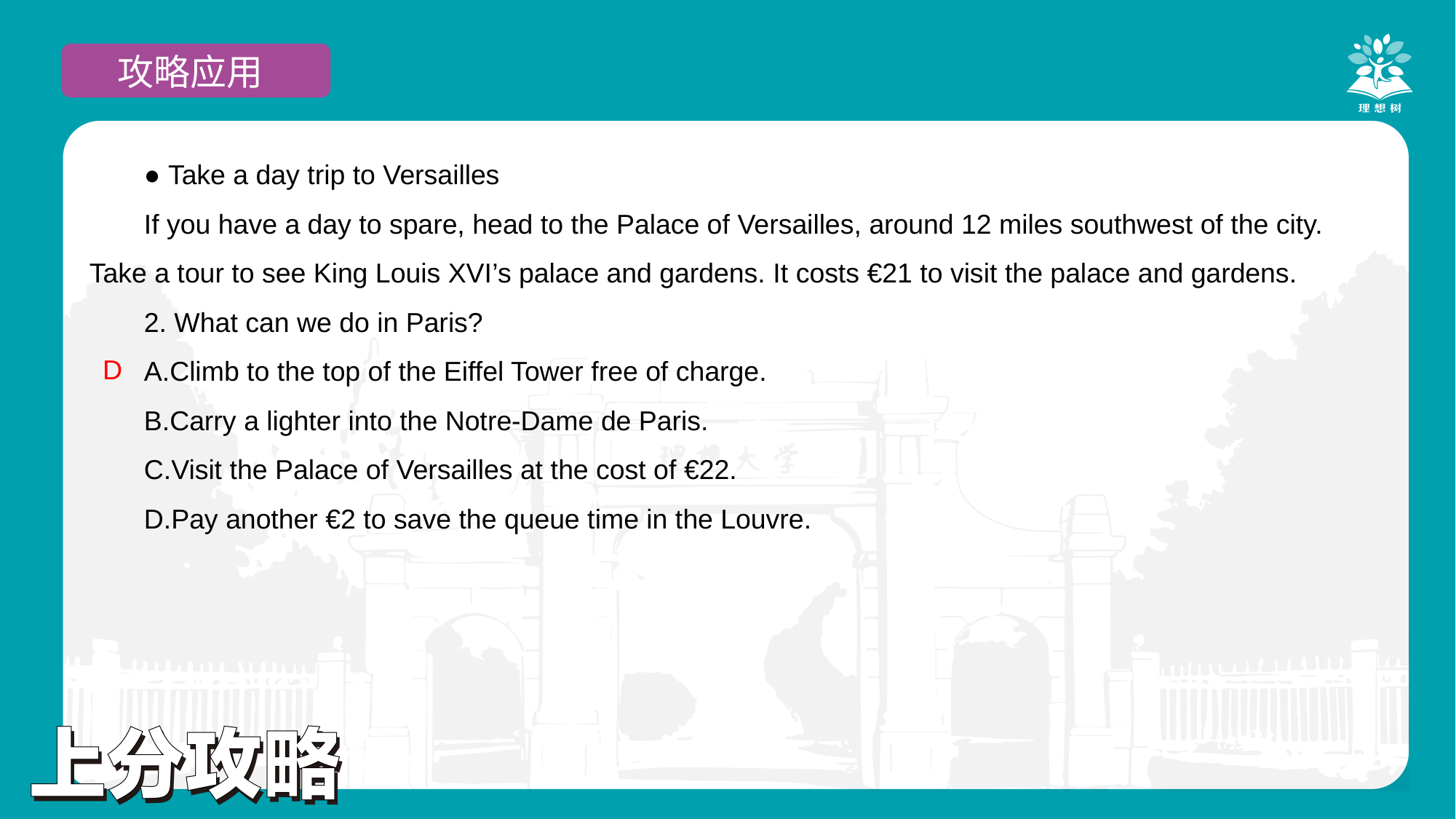

攻略应用
● Take a day trip to Versailles
If you have a day to spare, head to the Palace of Versailles, around 12 miles southwest of the city. Take a tour to see King Louis XVI’s palace and gardens. It costs €21 to visit the palace and gardens.
2. What can we do in Paris?
A.Climb to the top of the Eiffel Tower free of charge.
B.Carry a lighter into the Notre-Dame de Paris.
C.Visit the Palace of Versailles at the cost of €22.
D.Pay another €2 to save the queue time in the Louvre.

D